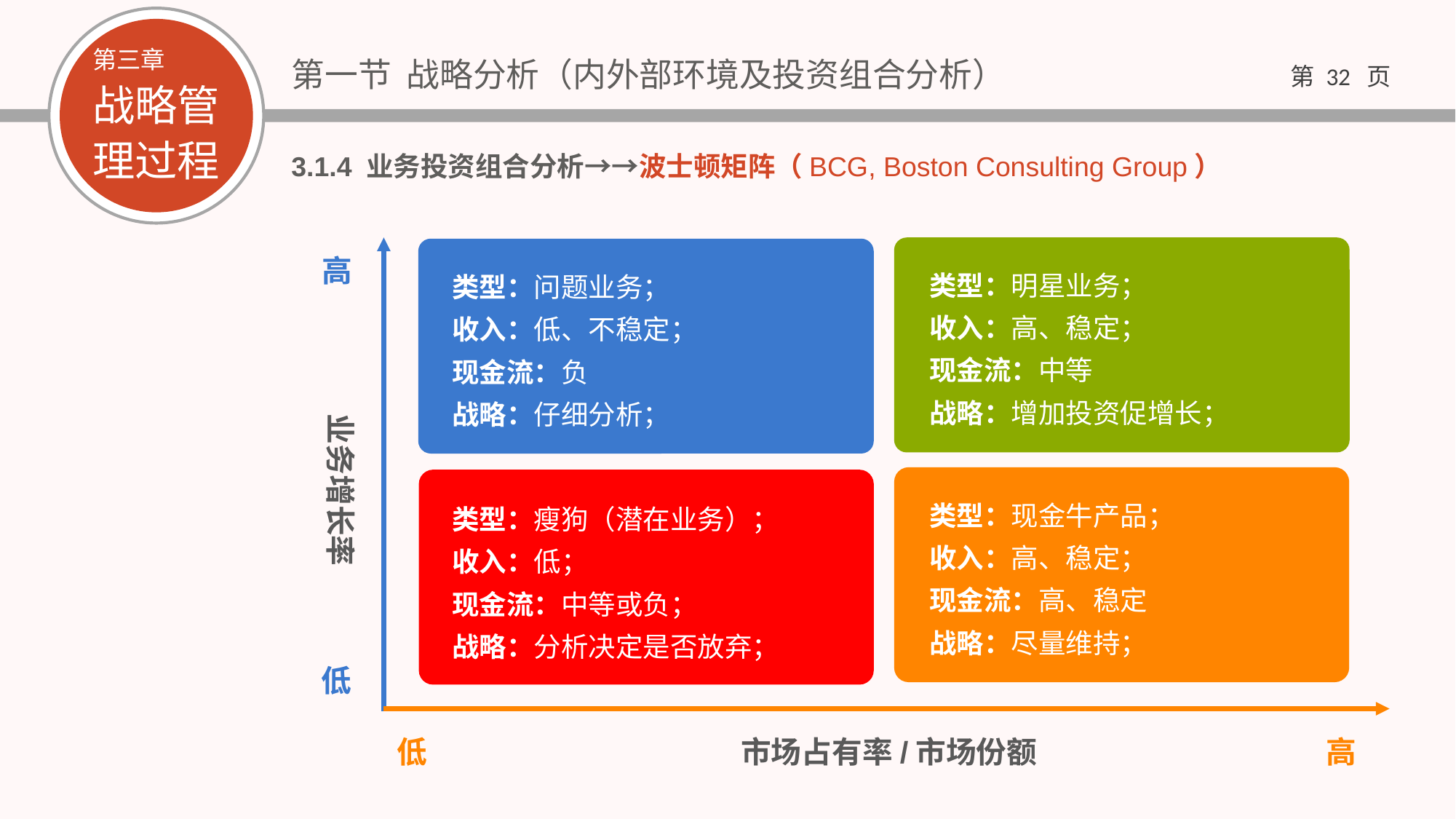

3.1.4 业务投资组合分析→→波士顿矩阵（BCG, Boston Consulting Group）

类型：明星业务；
收入：高、稳定；
现金流：中等
战略：增加投资促增长；

类型：问题业务；
收入：低、不稳定；
现金流：负
战略：仔细分析；
高
业务增长率

类型：现金牛产品；
收入：高、稳定；
现金流：高、稳定
战略：尽量维持；

类型：瘦狗（潜在业务）；
收入：低；
现金流：中等或负；
战略：分析决定是否放弃；
低
低
市场占有率/市场份额
高